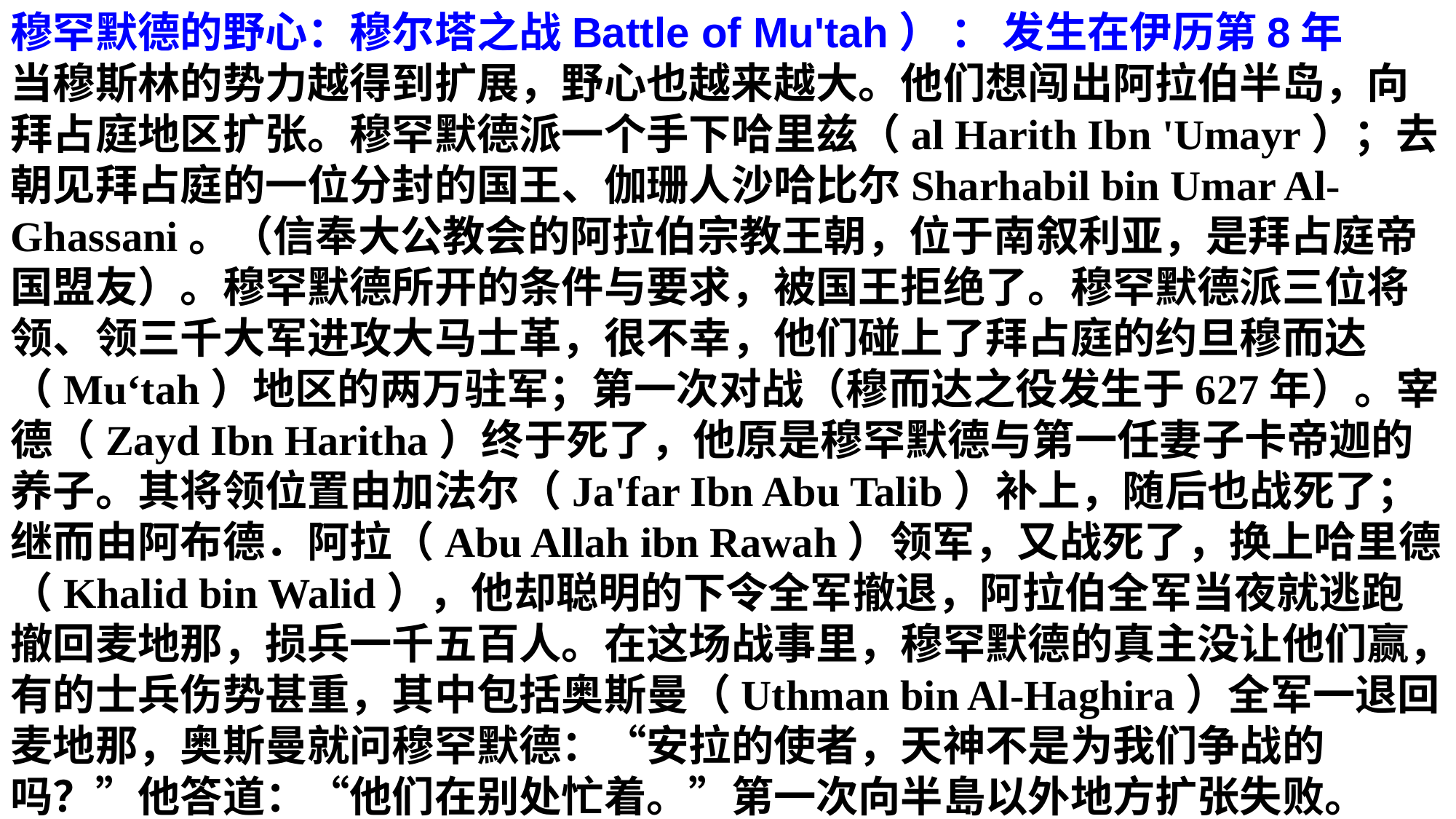

穆罕默德的野心：穆尔塔之战Battle of Mu'tah） ： 发生在伊历第8年
当穆斯林的势力越得到扩展，野心也越来越大。他们想闯出阿拉伯半岛，向拜占庭地区扩张。穆罕默德派一个手下哈里兹（al Harith Ibn 'Umayr）；去朝见拜占庭的一位分封的国王、伽珊人沙哈比尔Sharhabil bin Umar Al-Ghassani。（信奉大公教会的阿拉伯宗教王朝，位于南叙利亚，是拜占庭帝国盟友）。穆罕默德所开的条件与要求，被国王拒绝了。穆罕默德派三位将领、领三千大军进攻大马士革，很不幸，他们碰上了拜占庭的约旦穆而达（Mu‘tah）地区的两万驻军；第一次对战（穆而达之役发生于627年）。宰德（Zayd Ibn Haritha）终于死了，他原是穆罕默德与第一任妻子卡帝迦的养子。其将领位置由加法尔（Ja'far Ibn Abu Talib）补上，随后也战死了；继而由阿布德．阿拉（Abu Allah ibn Rawah）领军，又战死了，换上哈里德（Khalid bin Walid），他却聪明的下令全军撤退，阿拉伯全军当夜就逃跑撤回麦地那，损兵一千五百人。在这场战事里，穆罕默德的真主没让他们赢，有的士兵伤势甚重，其中包括奥斯曼（Uthman bin Al-Haghira）全军一退回麦地那，奥斯曼就问穆罕默德：“安拉的使者，天神不是为我们争战的吗？”他答道：“他们在别处忙着。”第一次向半島以外地方扩张失败。